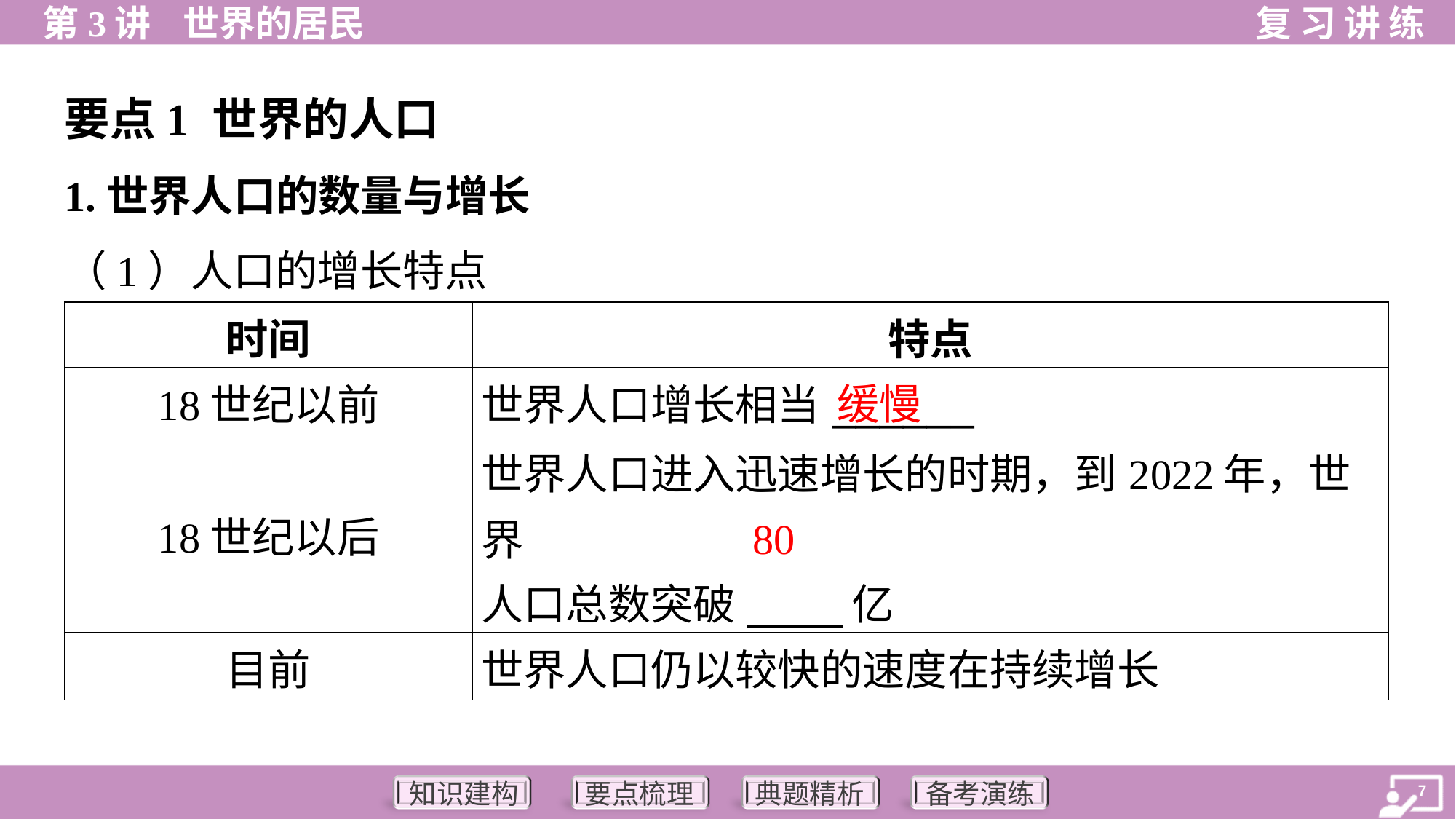

要点1 世界的人口
1.世界人口的数量与增长
（1）人口的增长特点
| 时间 | 特点 |
| --- | --- |
| 18世纪以前 | 世界人口增长相当\_\_\_\_\_\_ |
| 18世纪以后 | 世界人口进入迅速增长的时期，到2022年，世界 人口总数突破\_\_\_\_亿 |
| 目前 | 世界人口仍以较快的速度在持续增长 |
缓慢
80